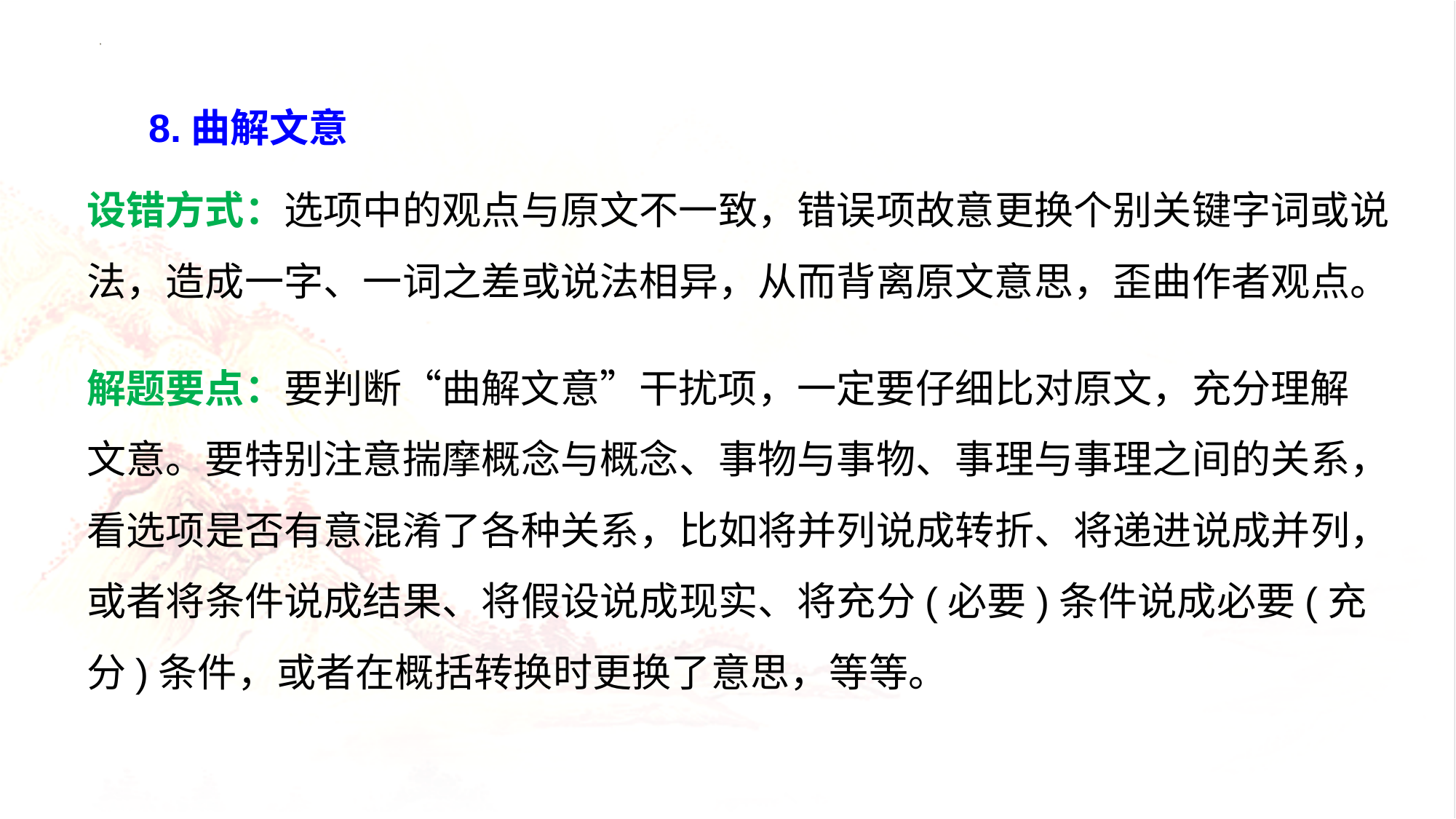

8.曲解文意
设错方式：选项中的观点与原文不一致，错误项故意更换个别关键字词或说法，造成一字、一词之差或说法相异，从而背离原文意思，歪曲作者观点。
解题要点：要判断“曲解文意”干扰项，一定要仔细比对原文，充分理解文意。要特别注意揣摩概念与概念、事物与事物、事理与事理之间的关系，看选项是否有意混淆了各种关系，比如将并列说成转折、将递进说成并列，或者将条件说成结果、将假设说成现实、将充分(必要)条件说成必要(充分)条件，或者在概括转换时更换了意思，等等。